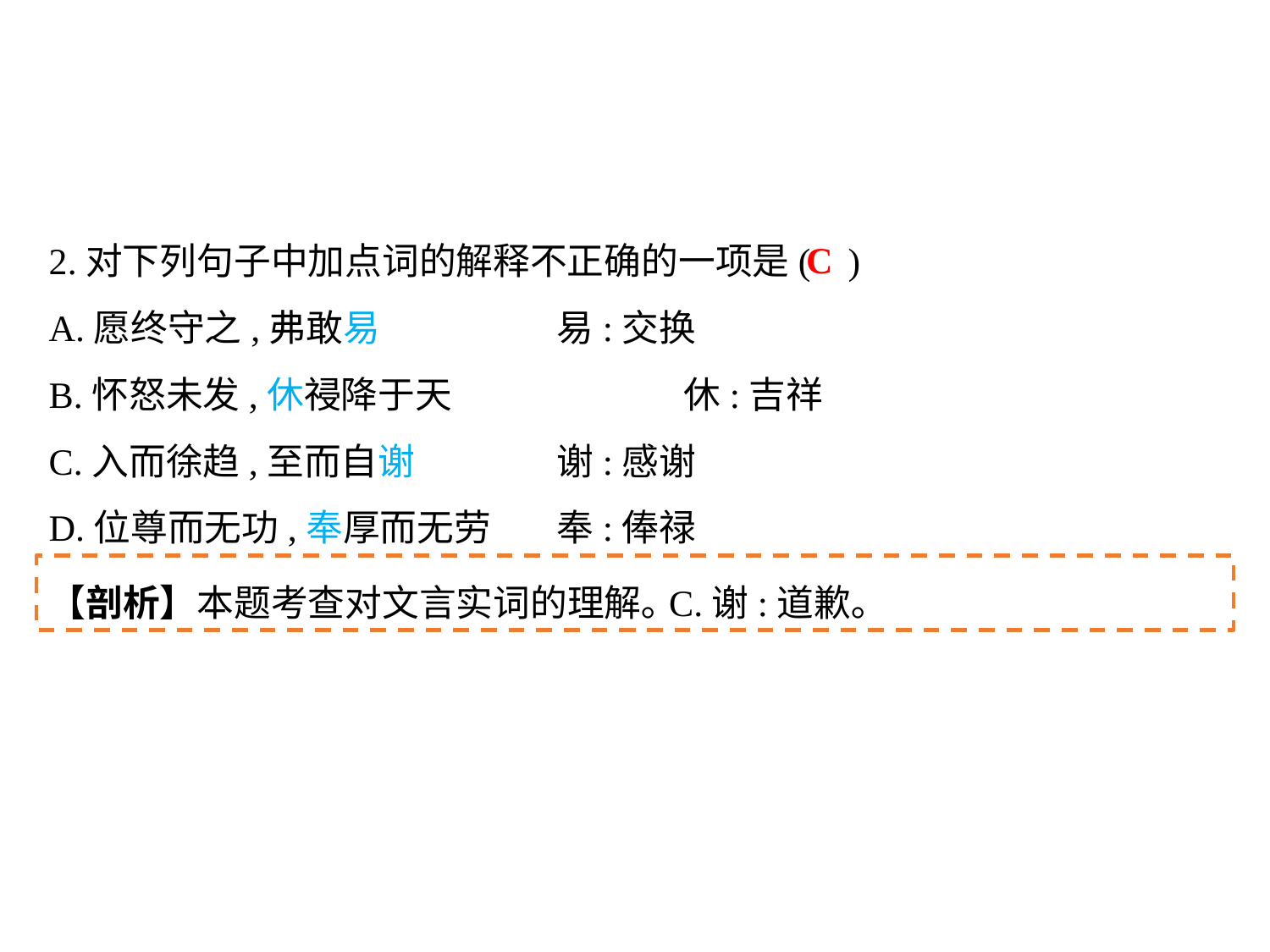

2.对下列句子中加点词的解释不正确的一项是(	    )
A.愿终守之,弗敢易		易:交换
B.怀怒未发,休祲降于天		休:吉祥
C.入而徐趋,至而自谢		谢:感谢
D.位尊而无功,奉厚而无劳	奉:俸禄
C
【剖析】本题考查对文言实词的理解｡C.谢:道歉｡